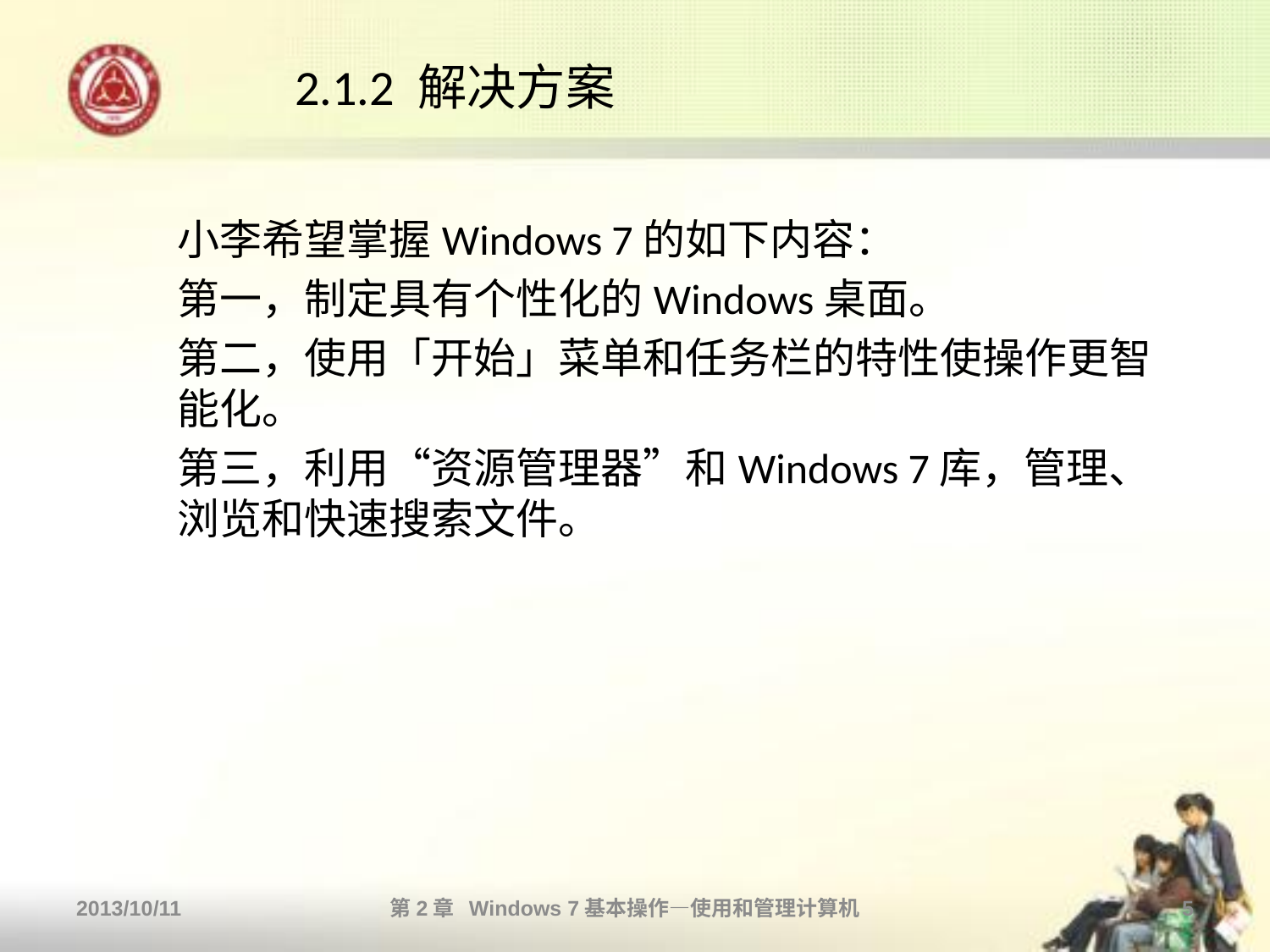

# 2.1.2 解决方案
小李希望掌握Windows 7的如下内容：
第一，制定具有个性化的Windows桌面。
第二，使用「开始」菜单和任务栏的特性使操作更智能化。
第三，利用“资源管理器”和Windows 7库，管理、浏览和快速搜索文件。
2013/10/11
第2章  Windows 7基本操作—使用和管理计算机
5